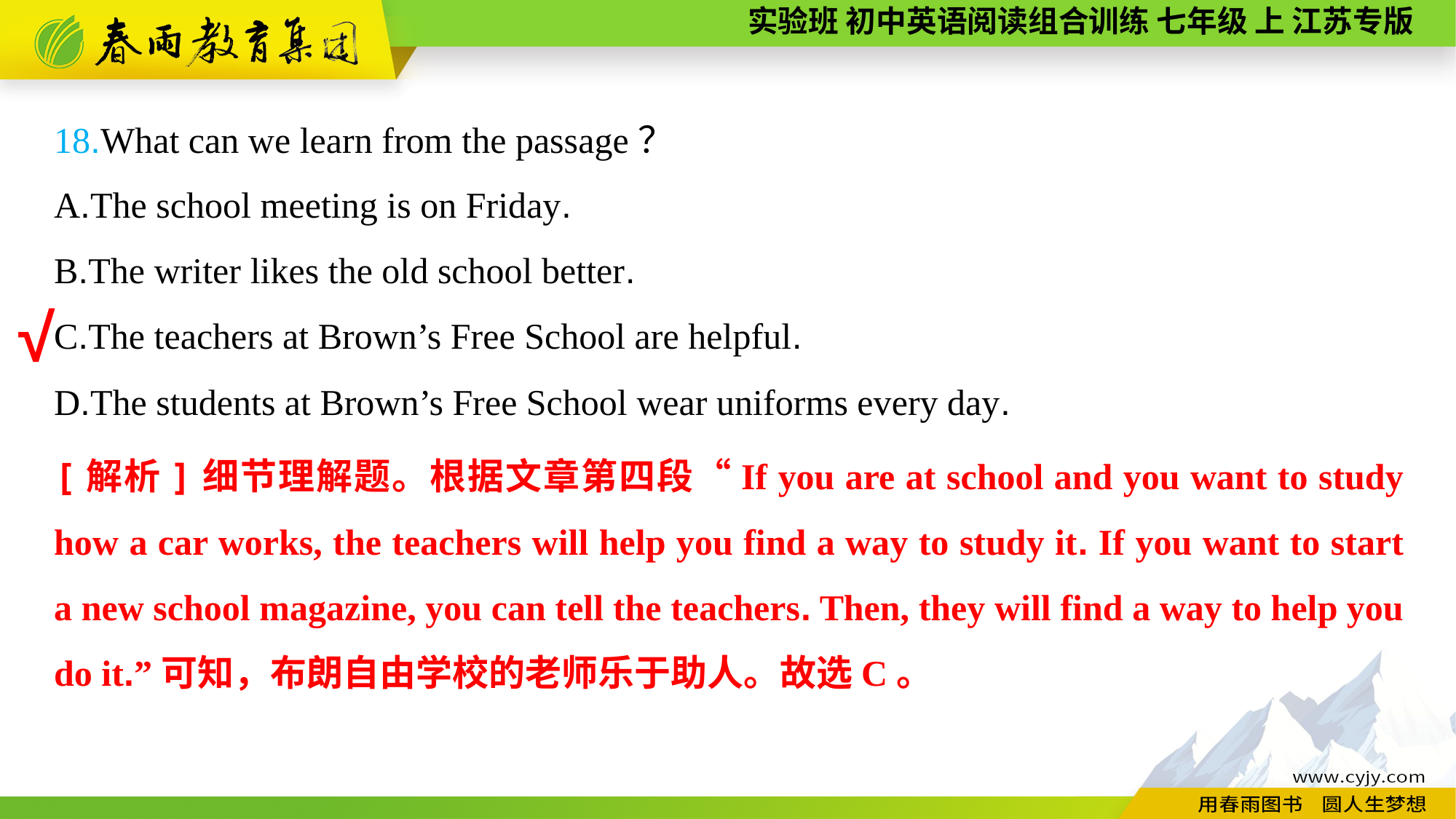

18.What can we learn from the passage？
A.The school meeting is on Friday.
B.The writer likes the old school better.
C.The teachers at Brown’s Free School are helpful.
D.The students at Brown’s Free School wear uniforms every day.
√
[解析]细节理解题。根据文章第四段“If you are at school and you want to study how a car works, the teachers will help you find a way to study it. If you want to start a new school magazine, you can tell the teachers. Then, they will find a way to help you do it.”可知，布朗自由学校的老师乐于助人。故选C。